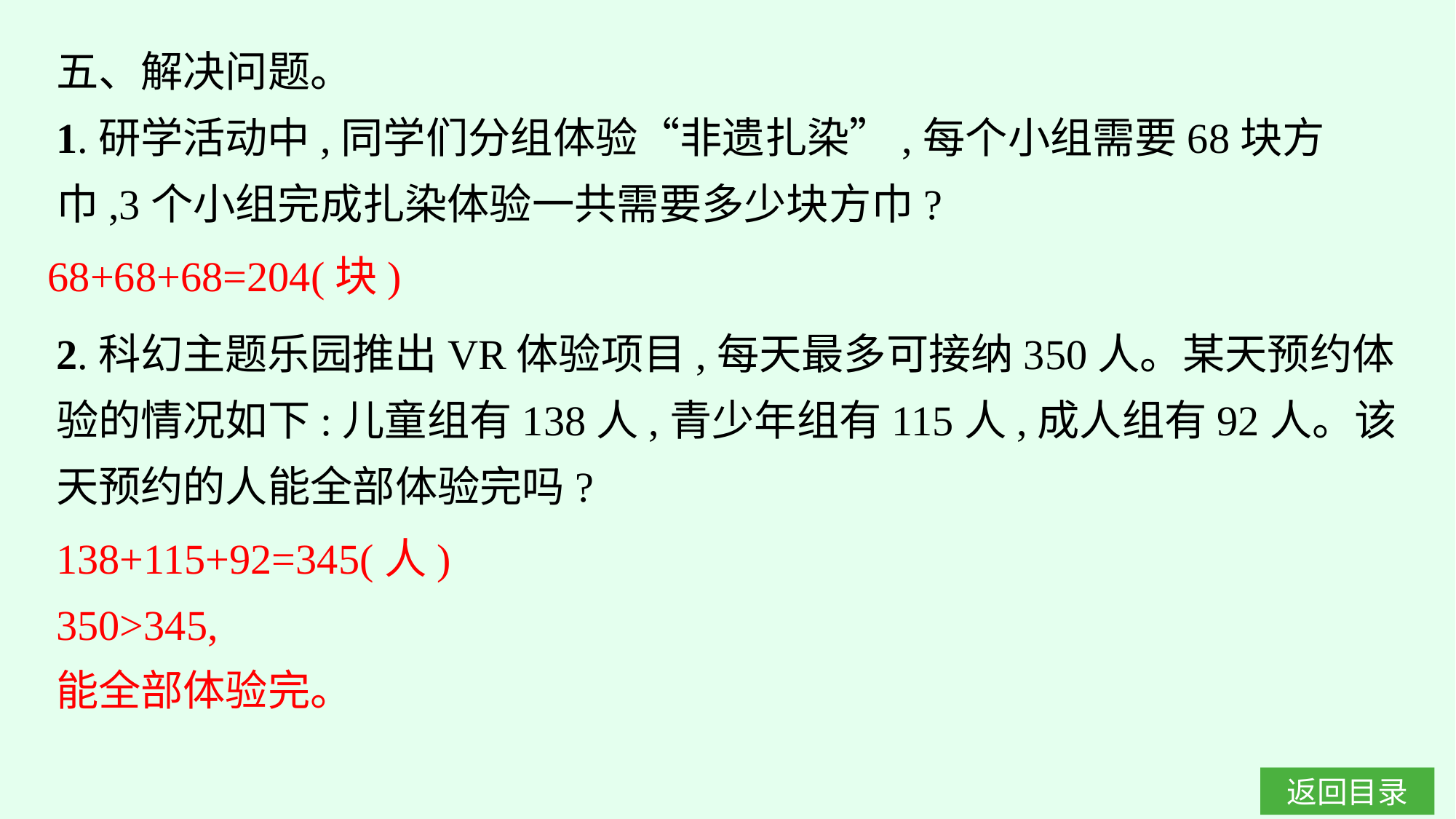

五、解决问题。
1.研学活动中,同学们分组体验“非遗扎染”,每个小组需要68块方巾,3个小组完成扎染体验一共需要多少块方巾?
68+68+68=204(块)
2.科幻主题乐园推出VR体验项目,每天最多可接纳350人。某天预约体验的情况如下:儿童组有138人,青少年组有115人,成人组有92人。该天预约的人能全部体验完吗?
138+115+92=345(人)
350>345,
能全部体验完。